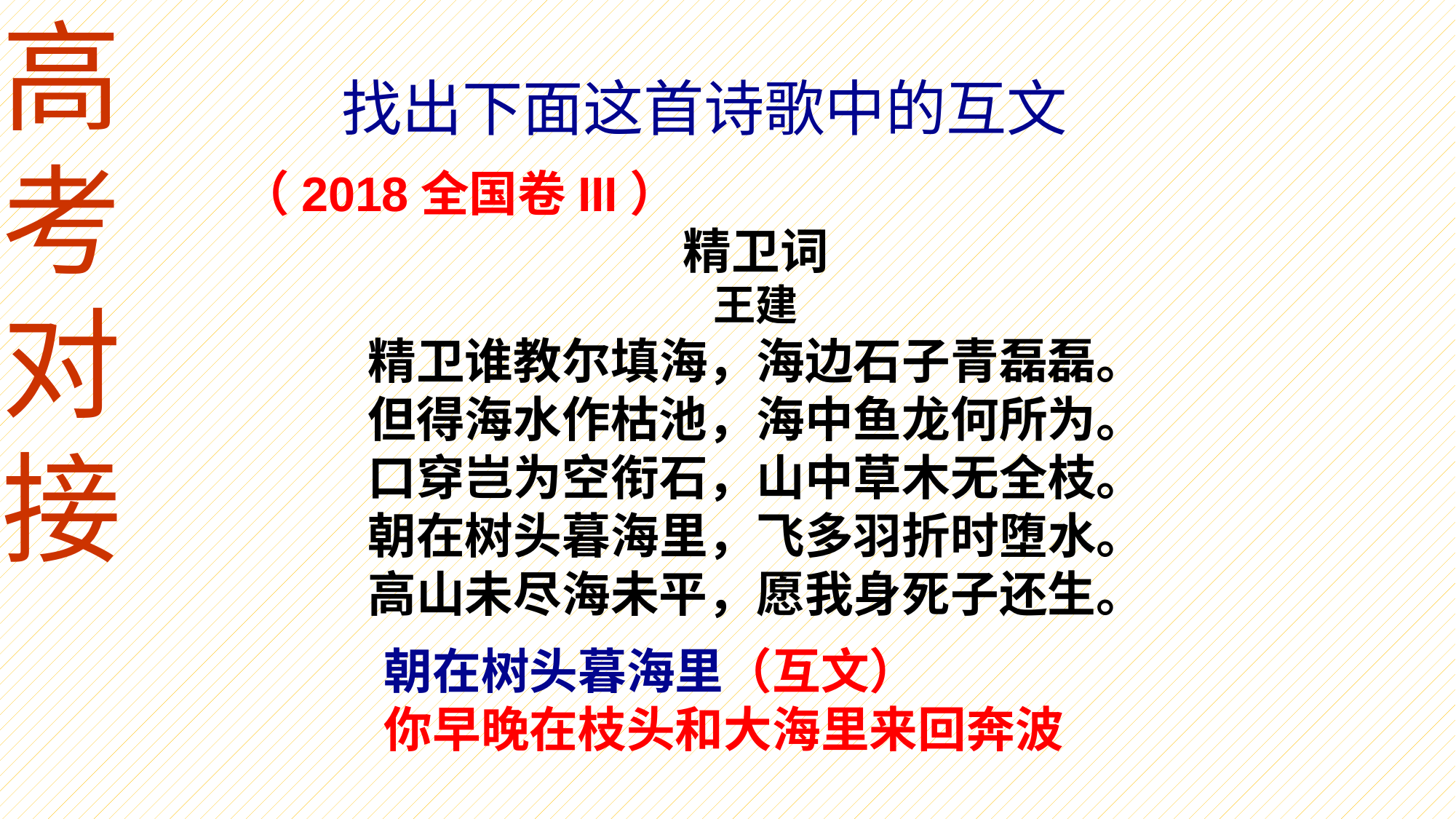

高考对接
找出下面这首诗歌中的互文
（2018全国卷III）
精卫词
王建
精卫谁教尔填海，海边石子青磊磊。 但得海水作枯池，海中鱼龙何所为。 口穿岂为空衔石，山中草木无全枝。 朝在树头暮海里，飞多羽折时堕水。 高山未尽海未平，愿我身死子还生。
朝在树头暮海里（互文）
你早晚在枝头和大海里来回奔波